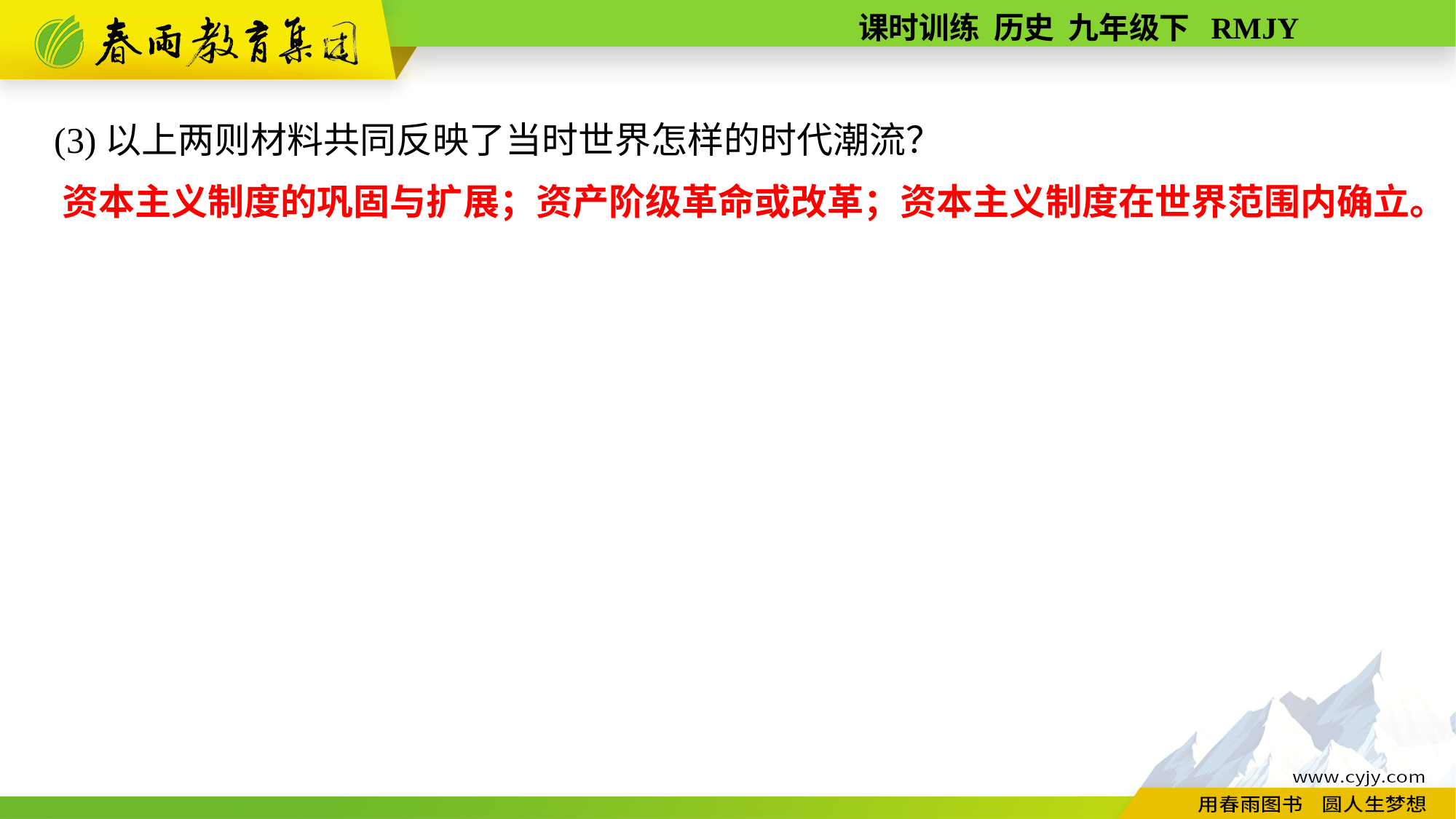

(3)以上两则材料共同反映了当时世界怎样的时代潮流？
资本主义制度的巩固与扩展；资产阶级革命或改革；资本主义制度在世界范围内确立。